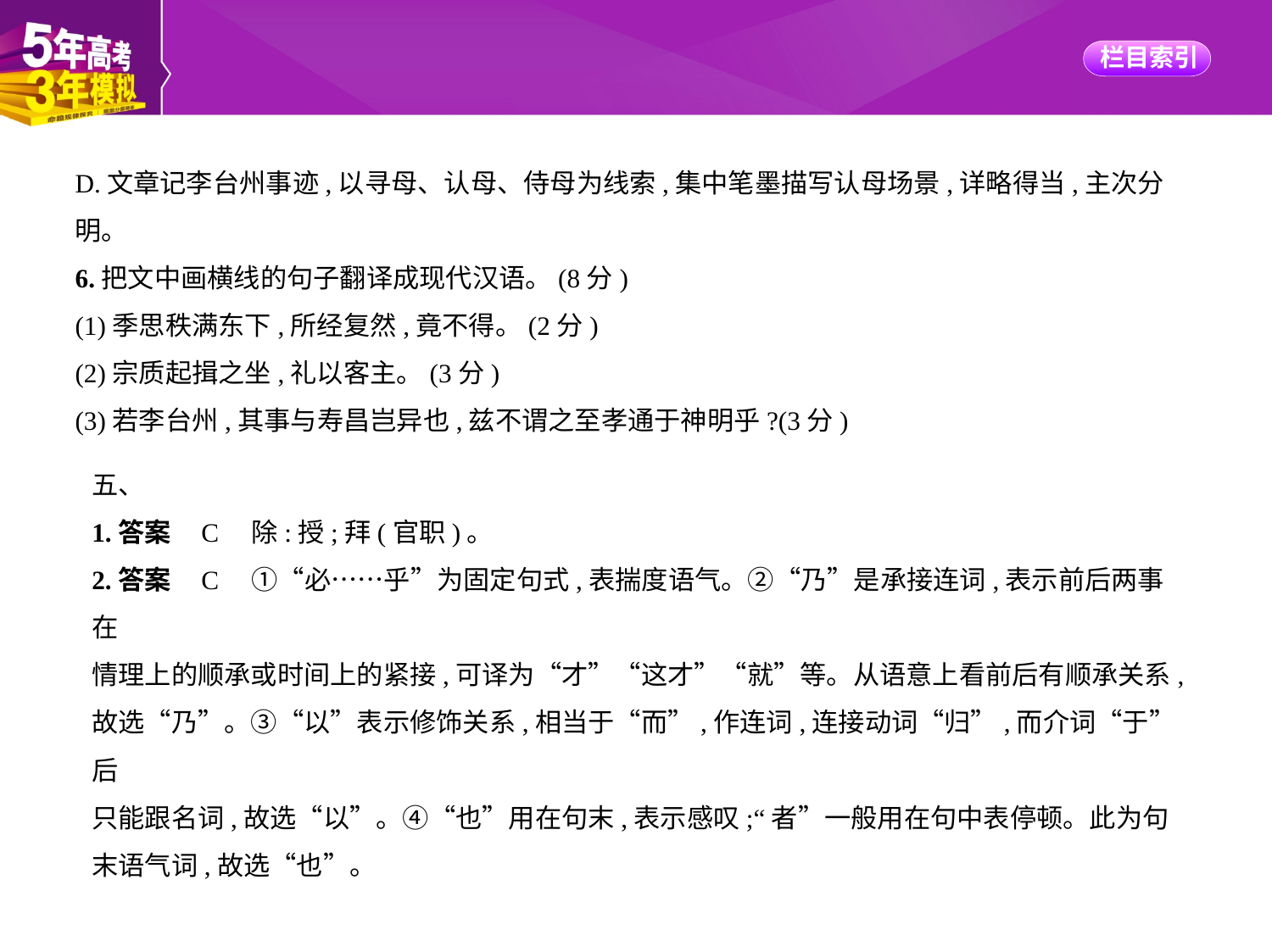

D.文章记李台州事迹,以寻母、认母、侍母为线索,集中笔墨描写认母场景,详略得当,主次分
明。
6.把文中画横线的句子翻译成现代汉语。(8分)
(1)季思秩满东下,所经复然,竟不得。(2分)
(2)宗质起揖之坐,礼以客主。(3分)
(3)若李台州,其事与寿昌岂异也,兹不谓之至孝通于神明乎?(3分)
五、
1.答案    C　除:授;拜(官职)。
2.答案    C　①“必……乎”为固定句式,表揣度语气。②“乃”是承接连词,表示前后两事在
情理上的顺承或时间上的紧接,可译为“才”“这才”“就”等。从语意上看前后有顺承关系,
故选“乃”。③“以”表示修饰关系,相当于“而”,作连词,连接动词“归”,而介词“于”后
只能跟名词,故选“以”。④“也”用在句末,表示感叹;“者”一般用在句中表停顿。此为句
末语气词,故选“也”。